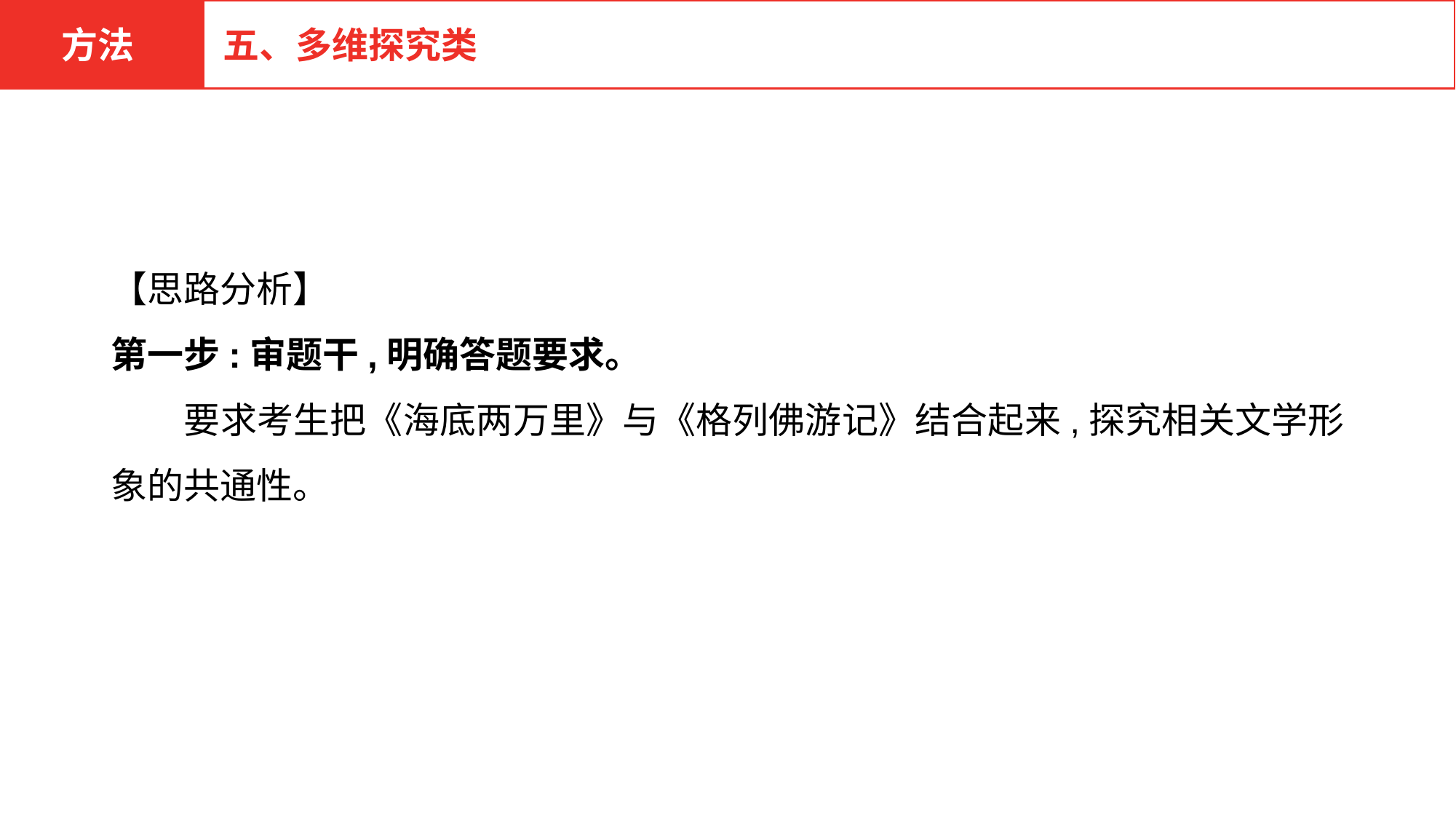

方法
五、多维探究类
【思路分析】
第一步:审题干,明确答题要求。
　　要求考生把《海底两万里》与《格列佛游记》结合起来,探究相关文学形象的共通性。